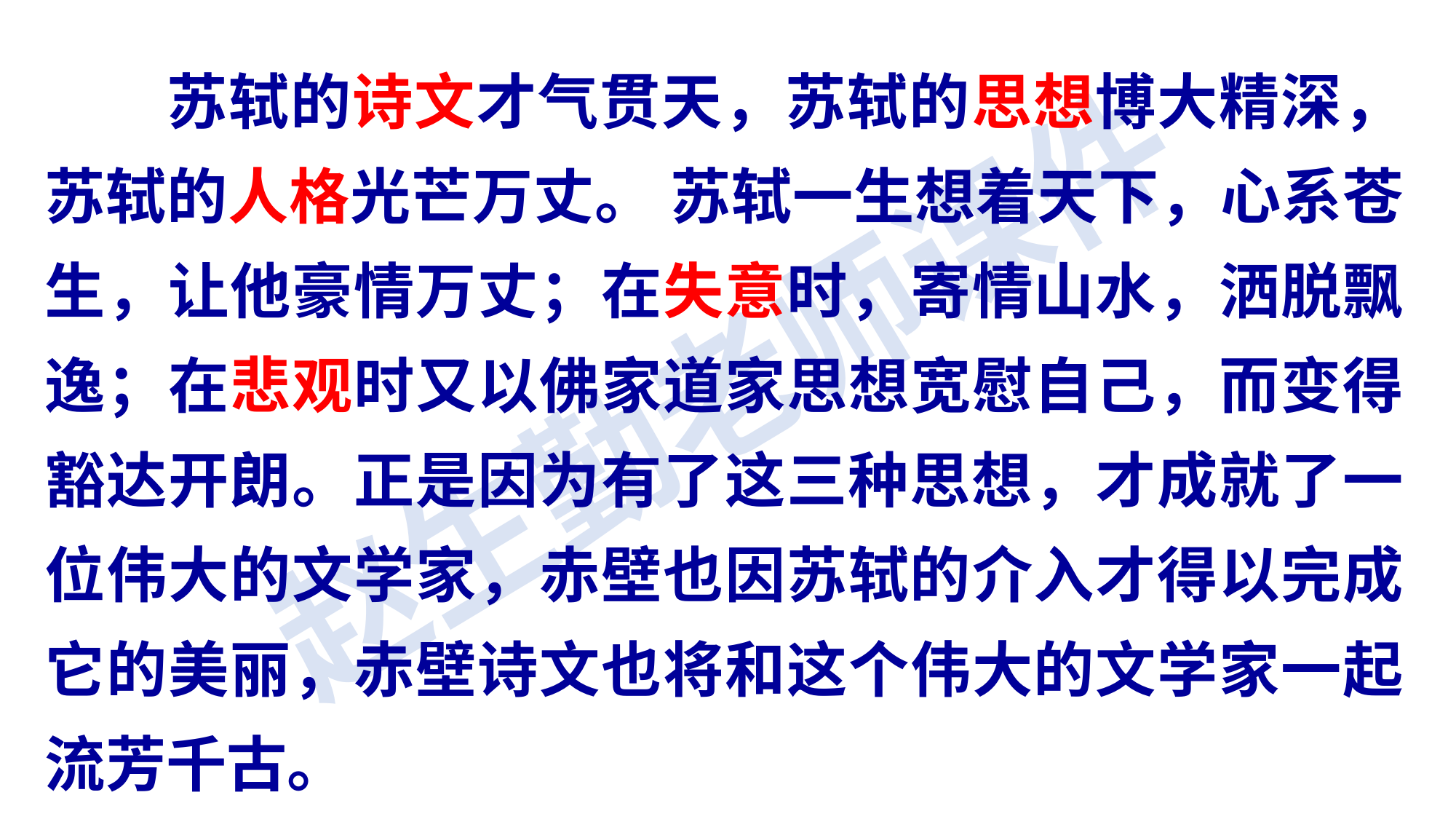

苏轼的诗文才气贯天，苏轼的思想博大精深，苏轼的人格光芒万丈。 苏轼一生想着天下，心系苍生，让他豪情万丈；在失意时，寄情山水，洒脱飘逸；在悲观时又以佛家道家思想宽慰自己，而变得豁达开朗。正是因为有了这三种思想，才成就了一位伟大的文学家，赤壁也因苏轼的介入才得以完成它的美丽，赤壁诗文也将和这个伟大的文学家一起流芳千古。